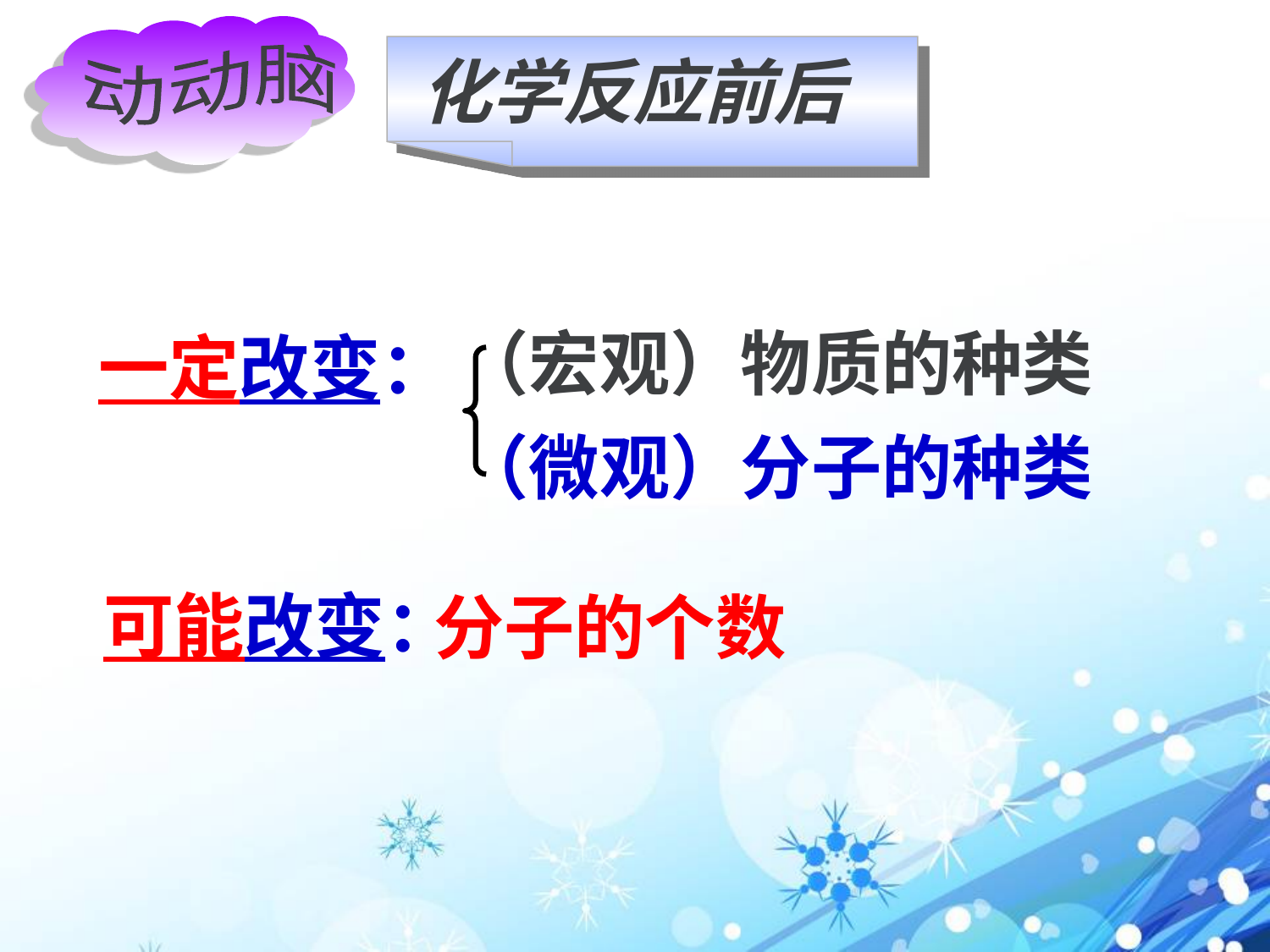

化学反应前后
动动脑
（宏观）物质的种类
一定改变：

（微观）分子的种类
可能改变：
分子的个数